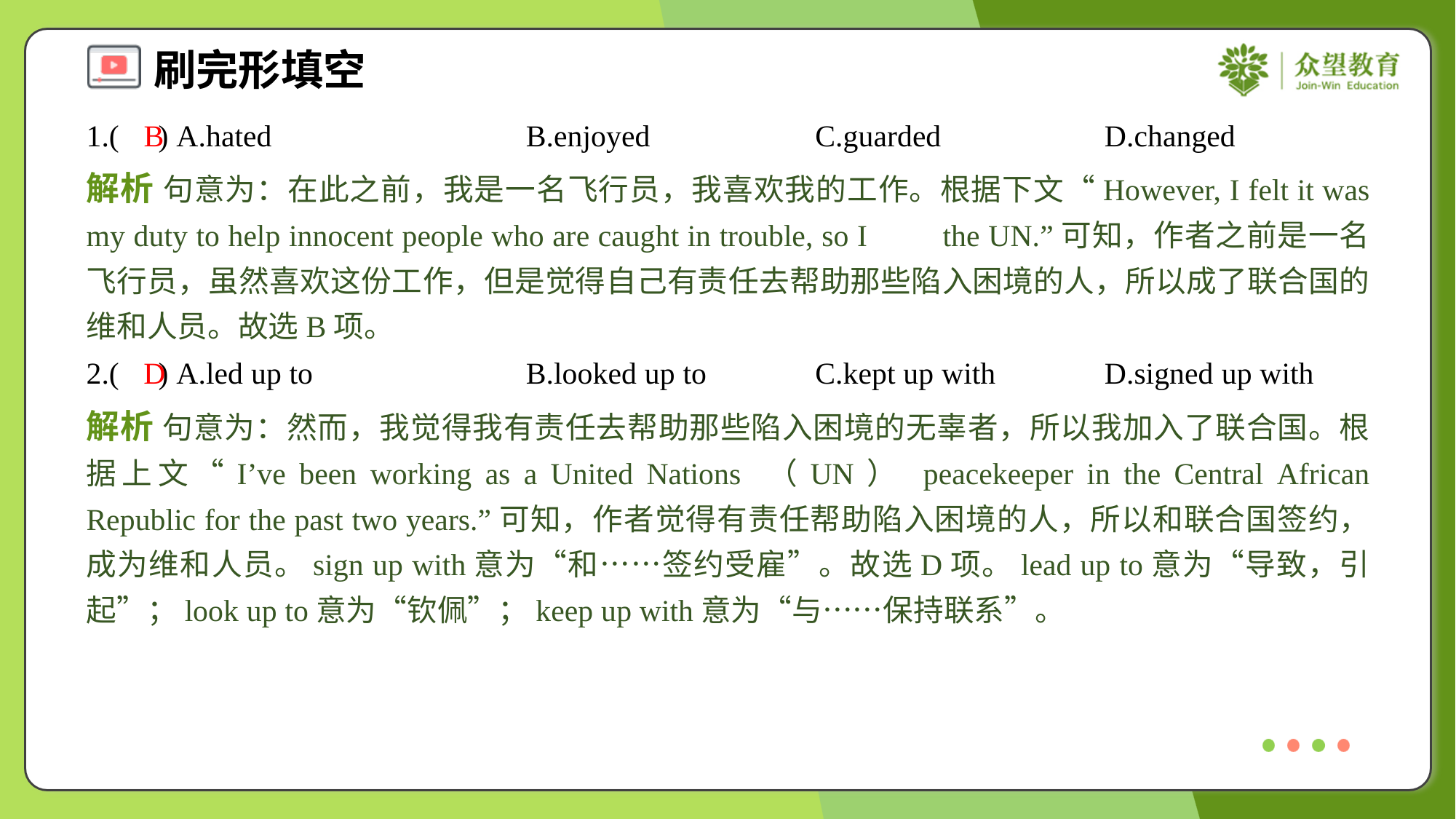

1.(     ) A.hated	B.enjoyed	C.guarded	D.changed
B
解析 句意为：在此之前，我是一名飞行员，我喜欢我的工作。根据下文“However, I felt it was my duty to help innocent people who are caught in trouble, so I         the UN.”可知，作者之前是一名飞行员，虽然喜欢这份工作，但是觉得自己有责任去帮助那些陷入困境的人，所以成了联合国的维和人员。故选B项。
2.(     ) A.led up to	B.looked up to	C.kept up with	D.signed up with
D
解析 句意为：然而，我觉得我有责任去帮助那些陷入困境的无辜者，所以我加入了联合国。根据上文“I’ve been working as a United Nations （UN） peacekeeper in the Central African Republic for the past two years.”可知，作者觉得有责任帮助陷入困境的人，所以和联合国签约，成为维和人员。sign up with意为“和……签约受雇”。故选D项。lead up to意为“导致，引起”；look up to意为“钦佩”；keep up with意为“与……保持联系”。